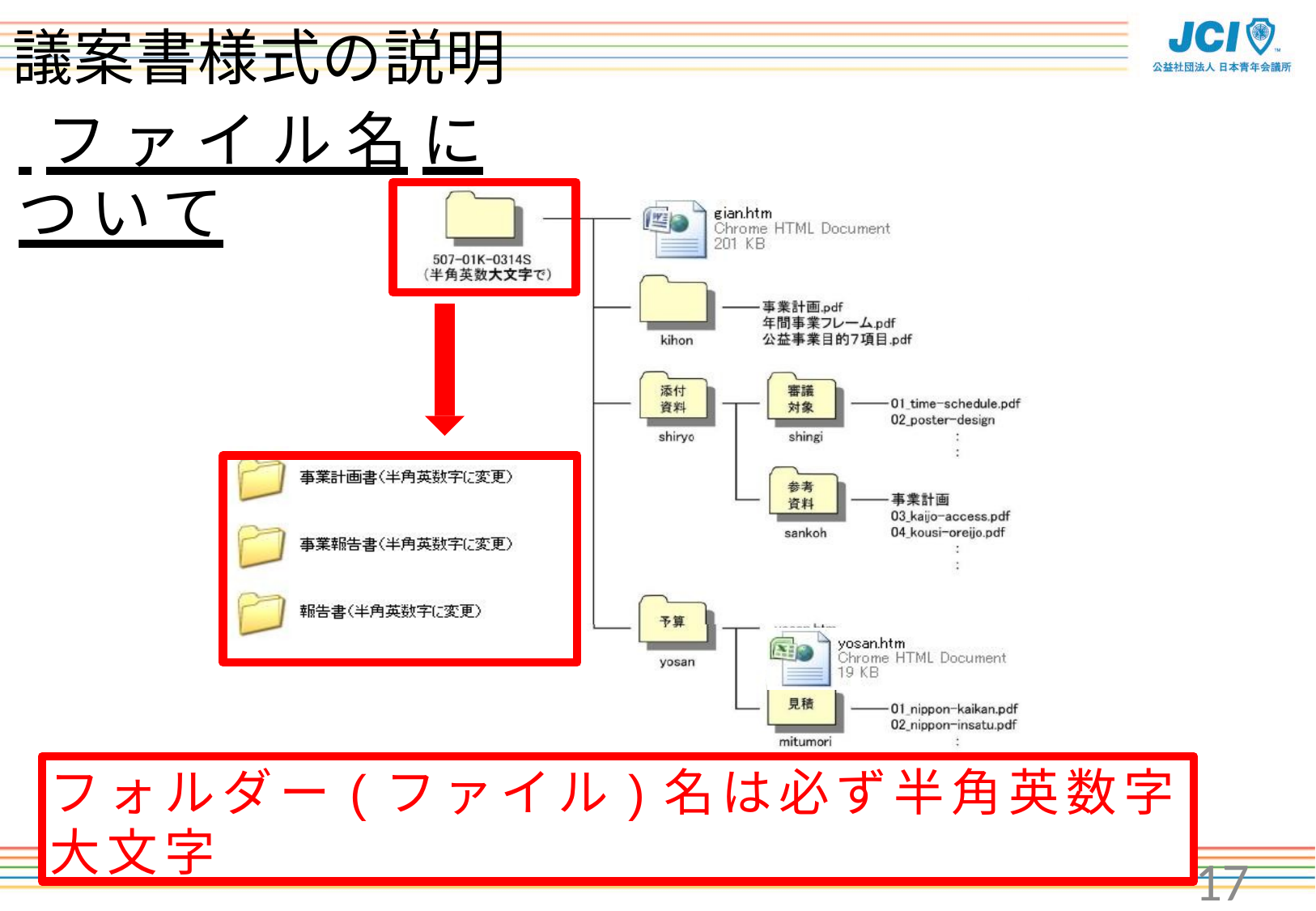

# 議案書様式の説明
 ファイル名について

フォルダー(ファイル)名は必ず半角英数字大文字
17